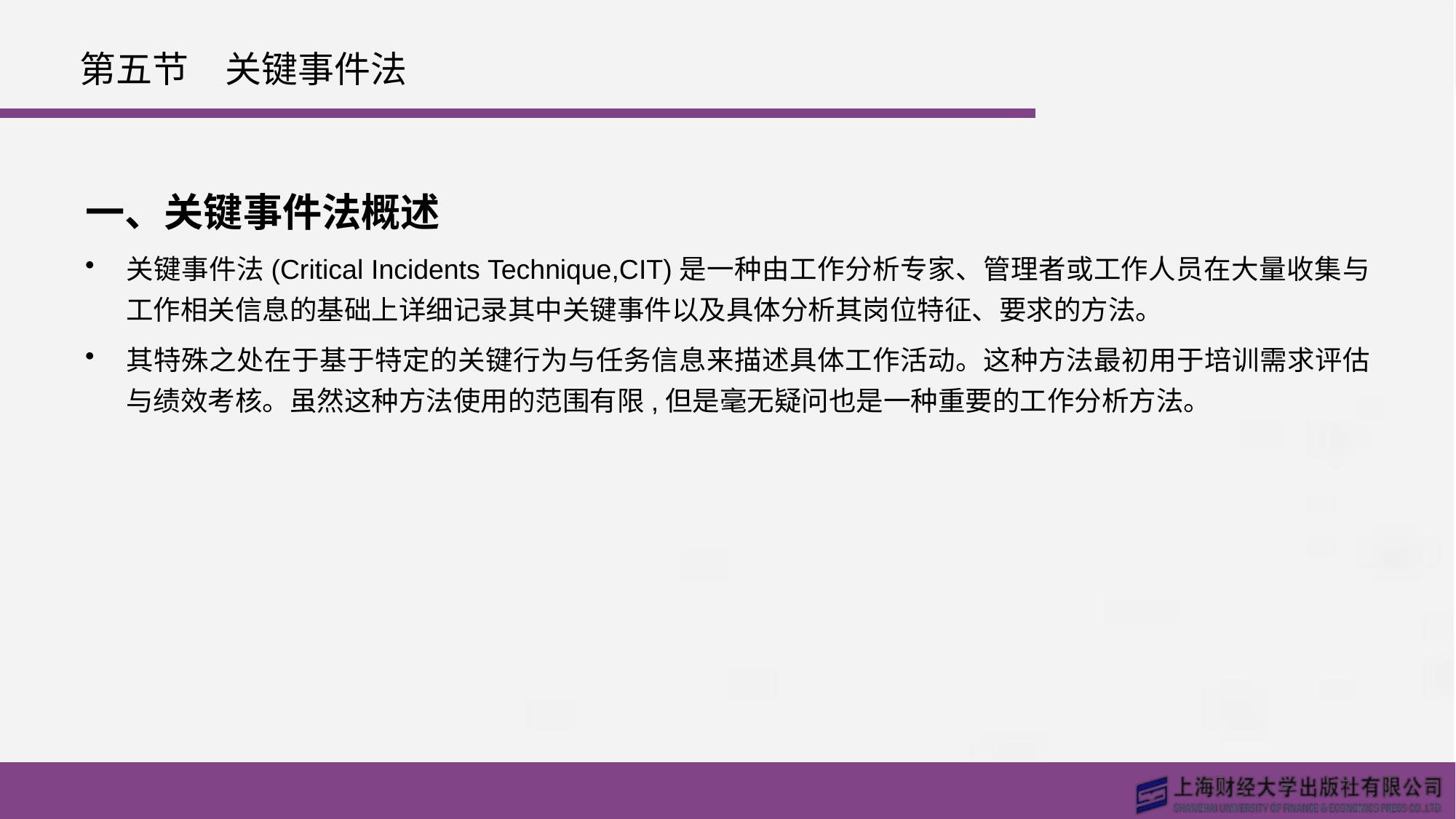

# 第五节　关键事件法
一、关键事件法概述
关键事件法(Critical Incidents Technique,CIT)是一种由工作分析专家、管理者或工作人员在大量收集与工作相关信息的基础上详细记录其中关键事件以及具体分析其岗位特征、要求的方法。
其特殊之处在于基于特定的关键行为与任务信息来描述具体工作活动。这种方法最初用于培训需求评估与绩效考核。虽然这种方法使用的范围有限,但是毫无疑问也是一种重要的工作分析方法。